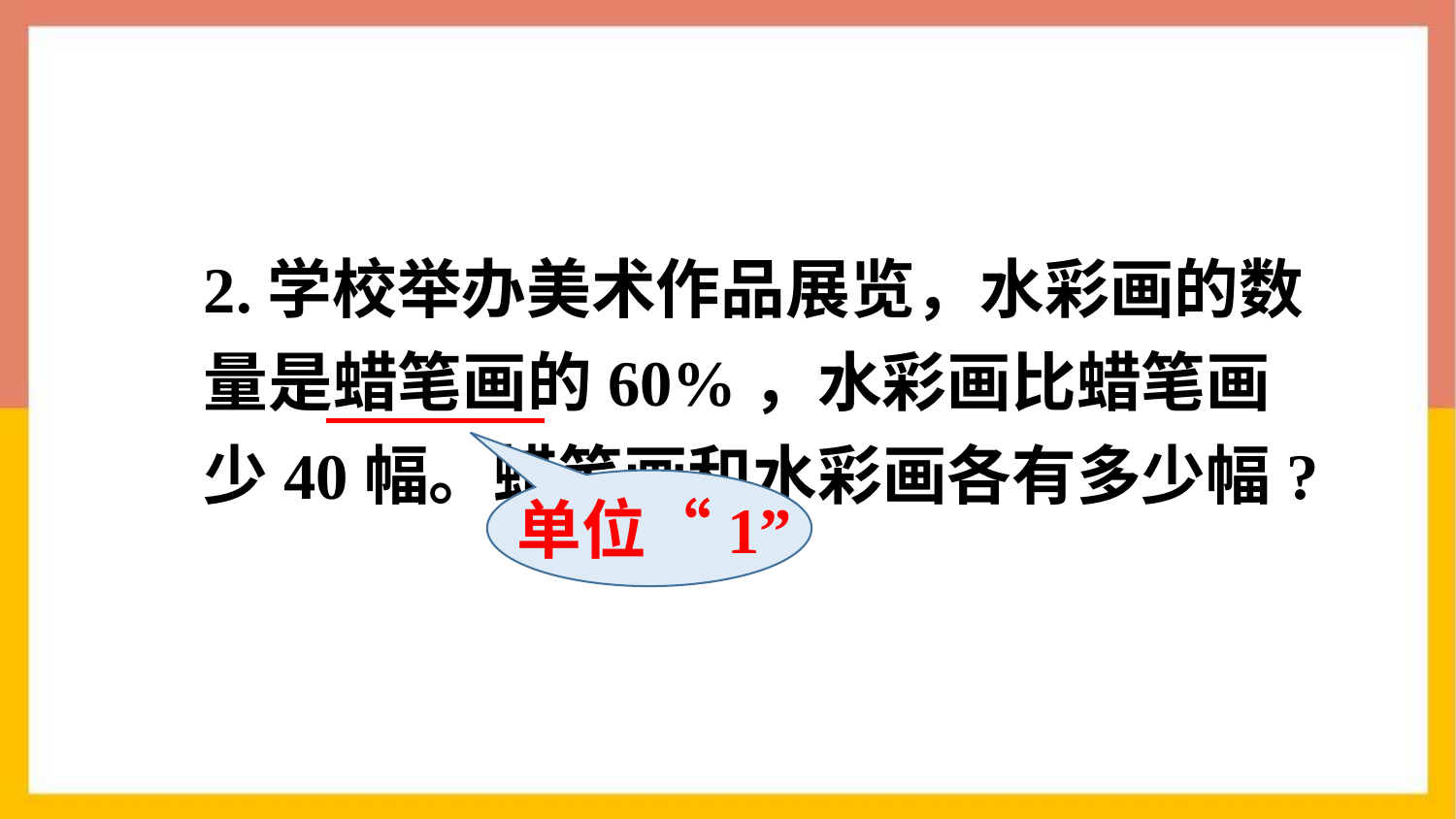

2.学校举办美术作品展览，水彩画的数量是蜡笔画的60%，水彩画比蜡笔画少40幅。蜡笔画和水彩画各有多少幅?

单位“1”